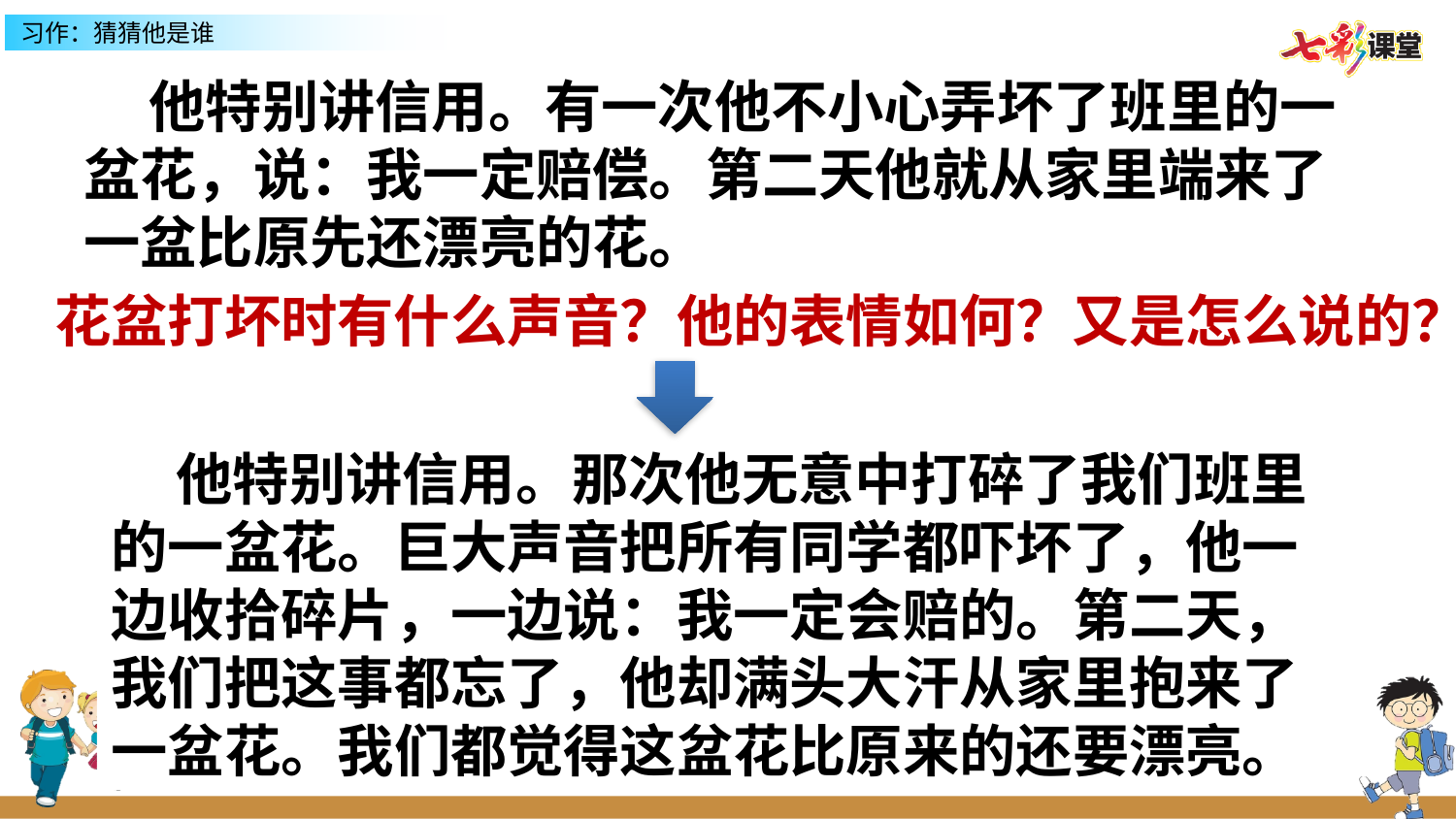

他特别讲信用。有一次他不小心弄坏了班里的一盆花，说：我一定赔偿。第二天他就从家里端来了一盆比原先还漂亮的花。
花盆打坏时有什么声音？他的表情如何？又是怎么说的？

    他特别讲信用。那次他无意中打碎了我们班里的一盆花。巨大声音把所有同学都吓坏了，他一边收拾碎片，一边说：我一定会赔的。第二天，我们把这事都忘了，他却满头大汗从家里抱来了一盆花。我们都觉得这盆花比原来的还要漂亮。